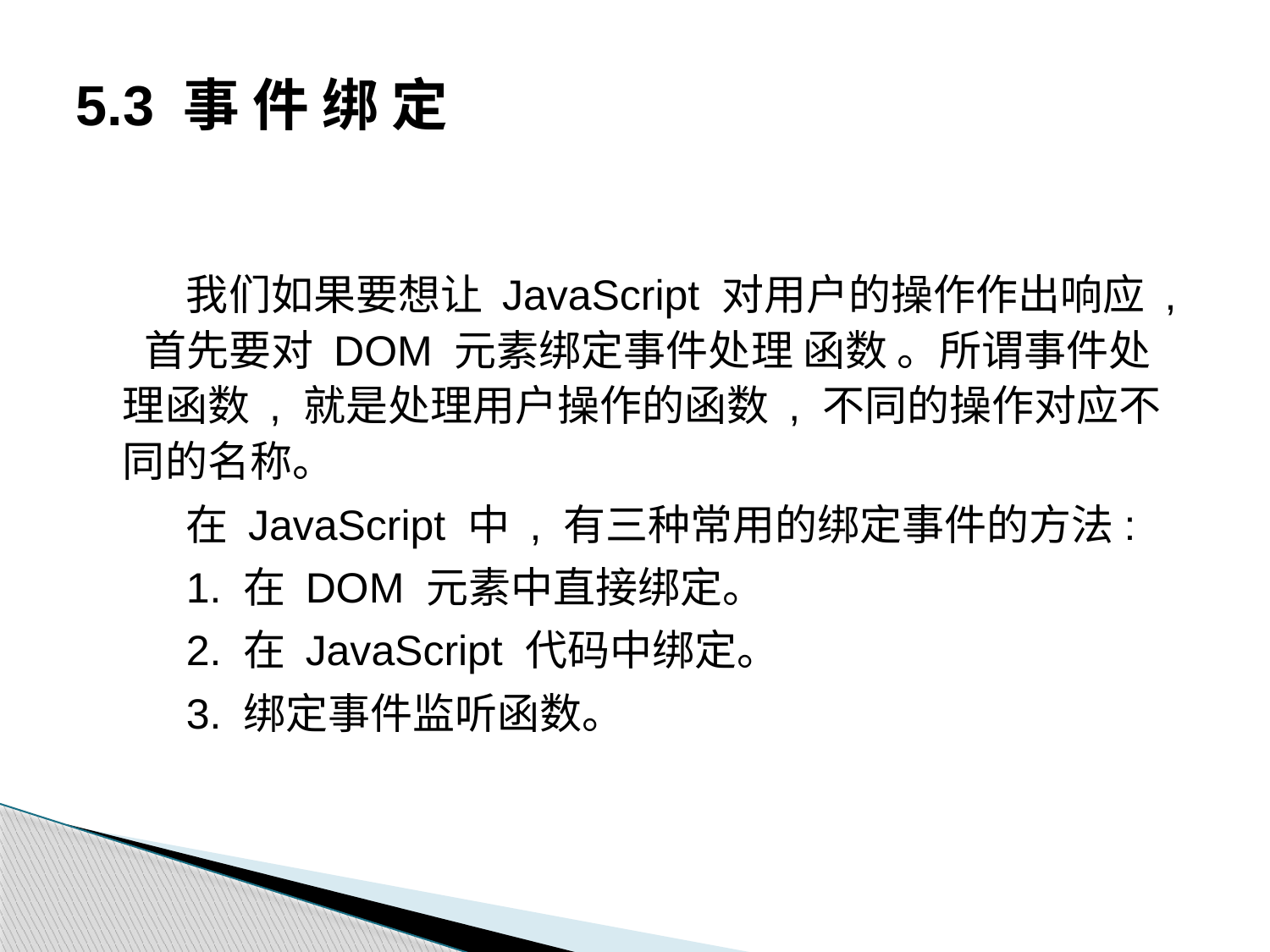

# 5.3 事 件 绑 定
我们如果要想让 JavaScript 对用户的操作作出响应 , 首先要对 DOM 元素绑定事件处理 函数 。所谓事件处理函数 , 就是处理用户操作的函数 , 不同的操作对应不同的名称。
在 JavaScript 中 , 有三种常用的绑定事件的方法:
1. 在 DOM 元素中直接绑定。
2. 在 JavaScript 代码中绑定。
3. 绑定事件监听函数。